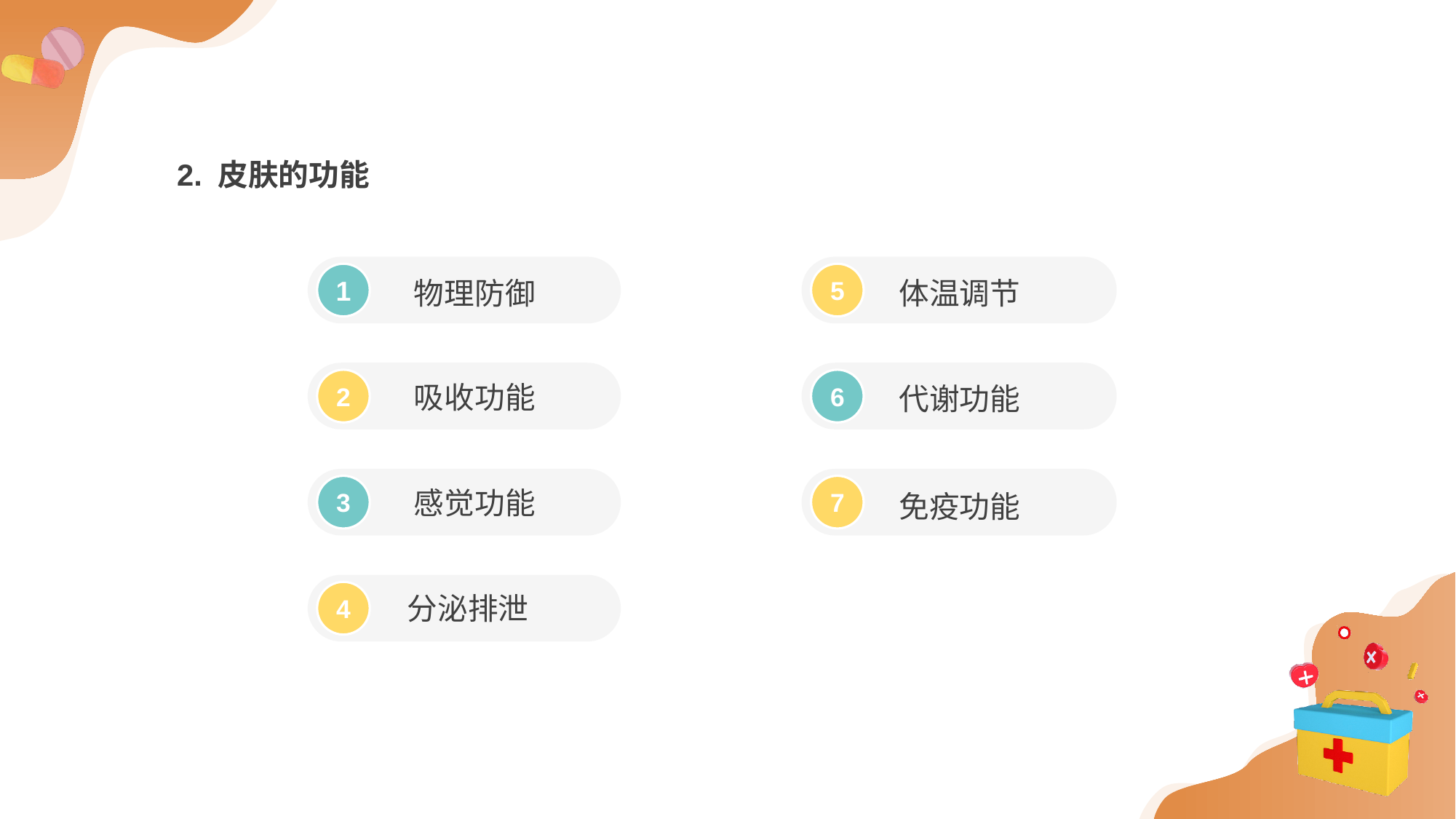

2. 皮肤的功能
物理防御
体温调节

1
5
吸收功能
代谢功能

2
6
感觉功能
免疫功能

3
7
分泌排泄

4